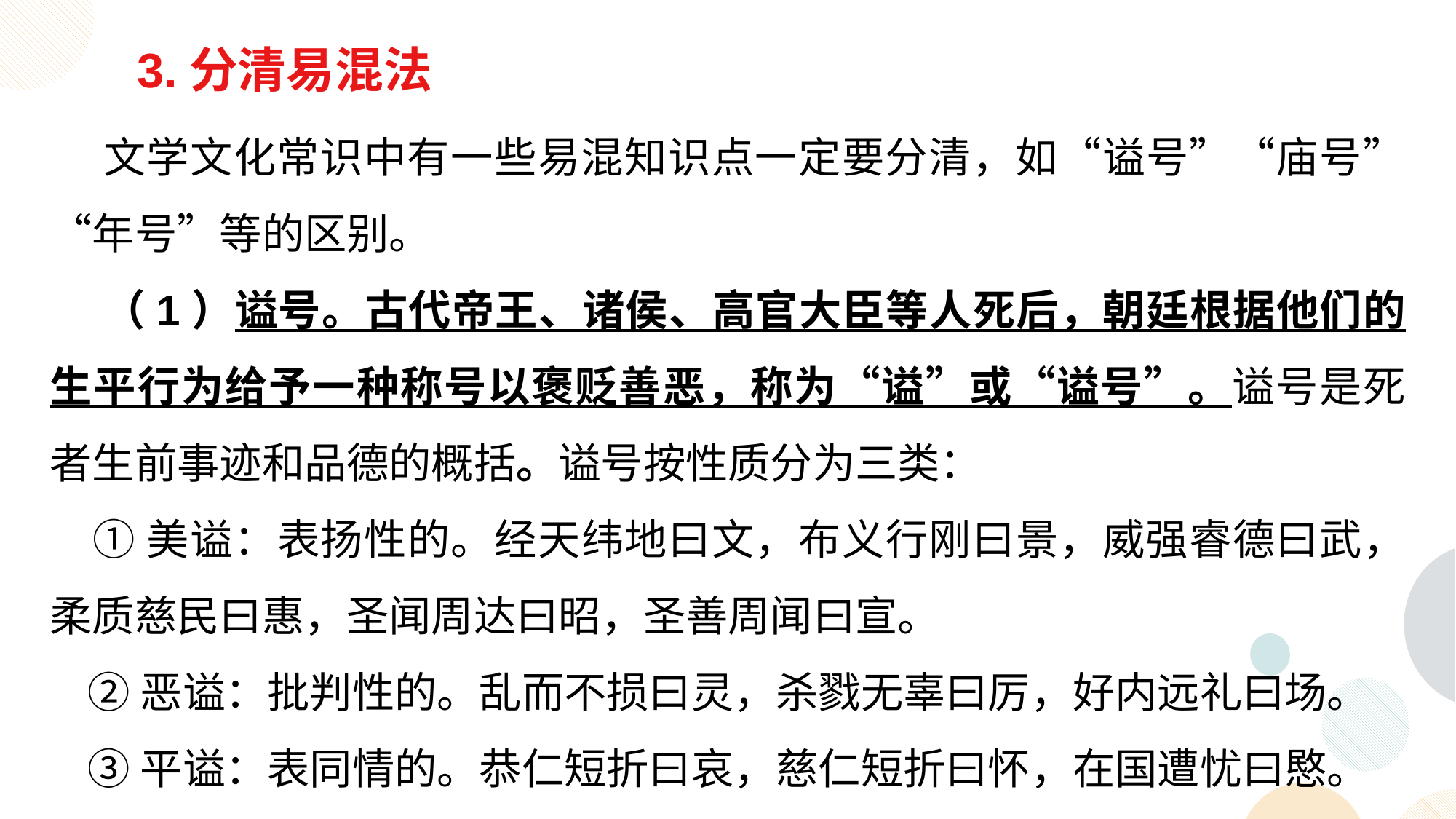

3.分清易混法
    文学文化常识中有一些易混知识点一定要分清，如“谥号”“庙号”“年号”等的区别。
    （1）谥号。古代帝王、诸侯、高官大臣等人死后，朝廷根据他们的生平行为给予一种称号以褒贬善恶，称为“谥”或“谥号”。谥号是死者生前事迹和品德的概括。谥号按性质分为三类：
    ①美谥：表扬性的。经天纬地曰文，布义行刚曰景，威强睿德曰武，柔质慈民曰惠，圣闻周达曰昭，圣善周闻曰宣。
    ②恶谥：批判性的。乱而不损曰灵，杀戮无辜曰厉，好内远礼曰场。
    ③平谥：表同情的。恭仁短折曰哀，慈仁短折曰怀，在国遭忧曰愍。